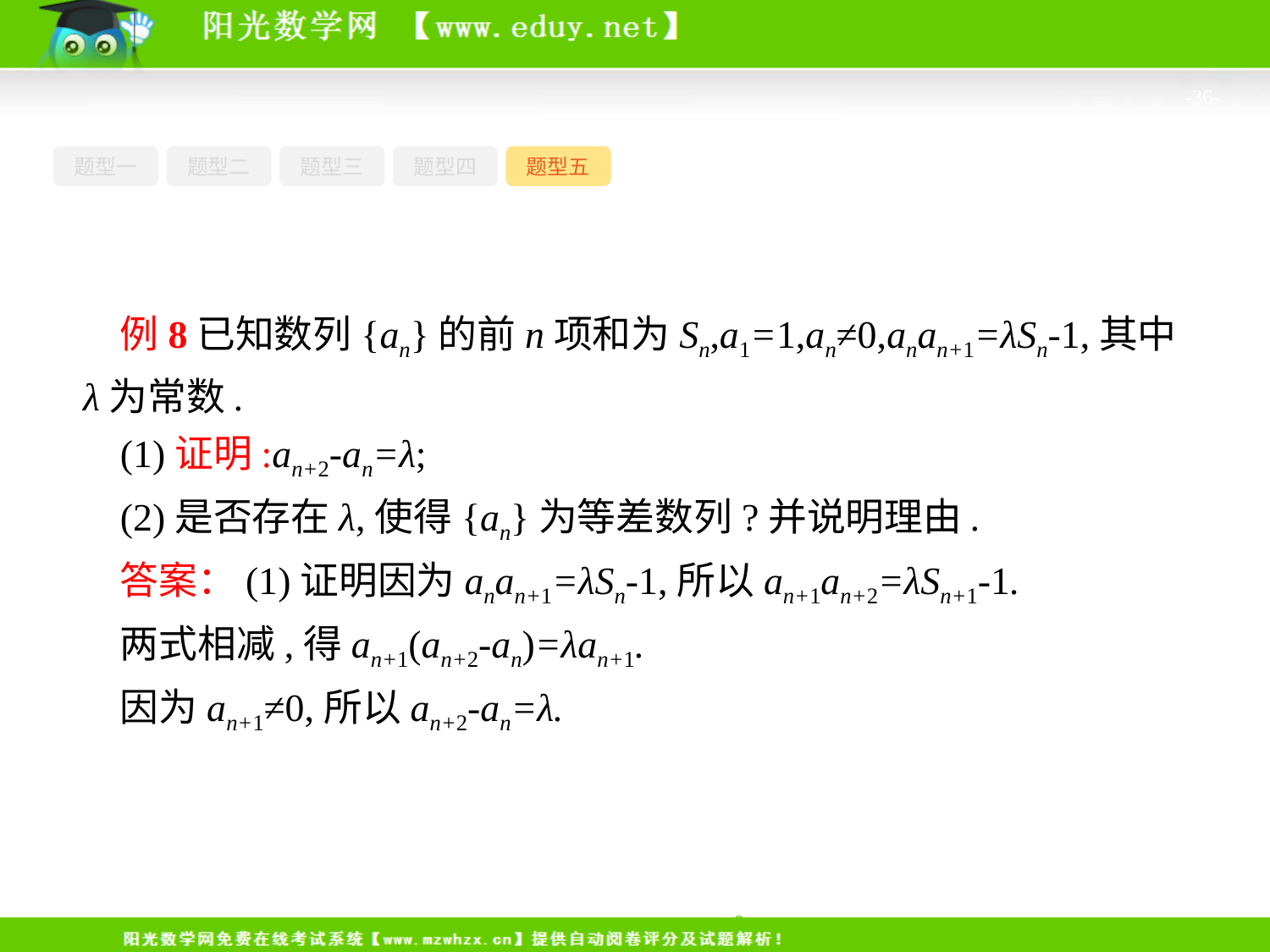

-36-
题型一
题型二
题型三
题型四
题型五
例8已知数列{an}的前n项和为Sn,a1=1,an≠0,anan+1=λSn-1,其中λ为常数.
(1)证明:an+2-an=λ;
(2)是否存在λ,使得{an}为等差数列?并说明理由.
答案：(1)证明因为anan+1=λSn-1,所以an+1an+2=λSn+1-1.
两式相减,得an+1(an+2-an)=λan+1.
因为an+1≠0,所以an+2-an=λ.